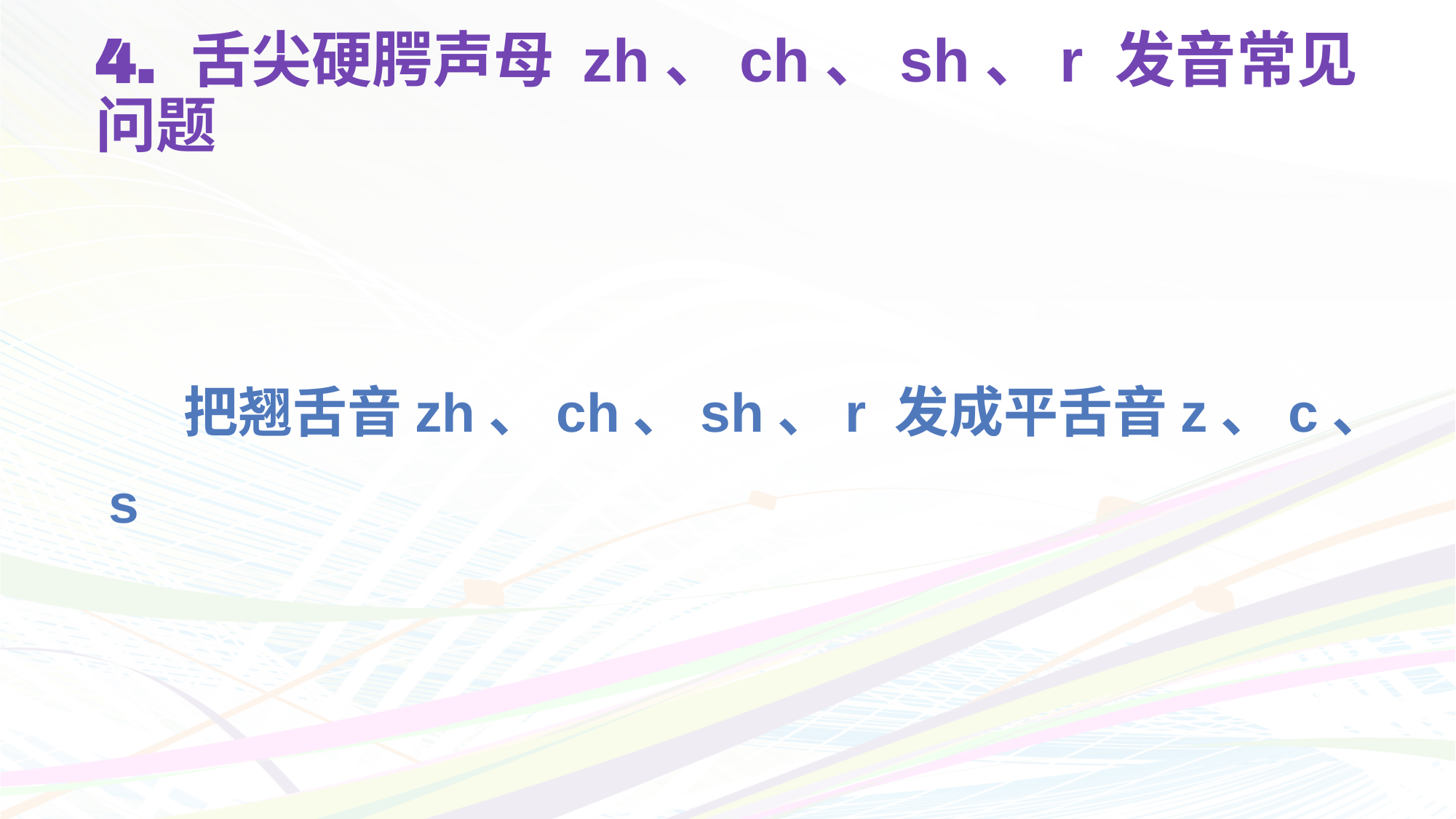

# 4. 舌尖硬腭声母 zh、ch、sh、r 发音常见问题
     把翘舌音zh、ch、sh、r 发成平舌音z、c、s